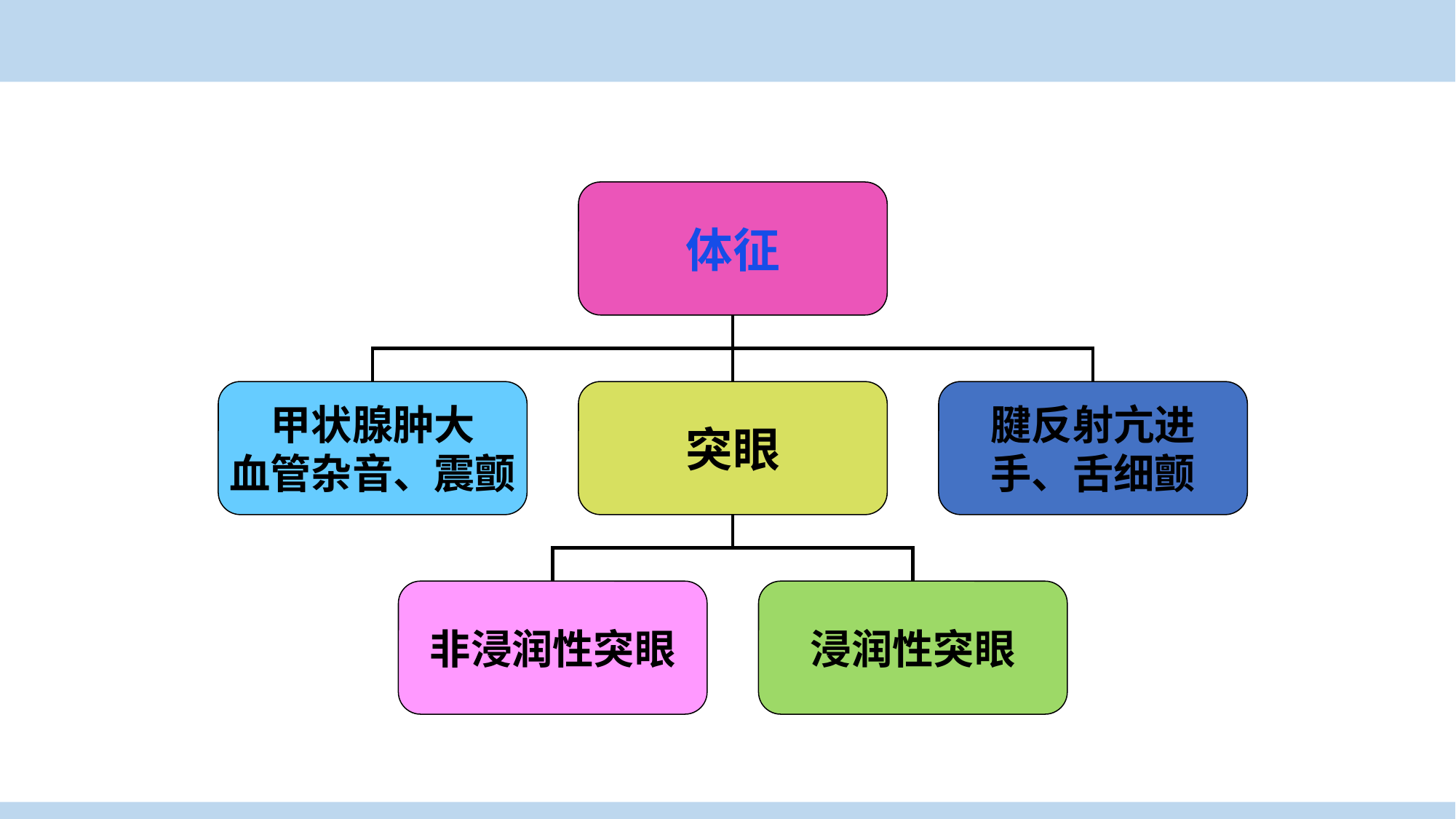

体征
甲状腺肿大
血管杂音、震颤
突眼
腱反射亢进
手、舌细颤
非浸润性突眼
浸润性突眼